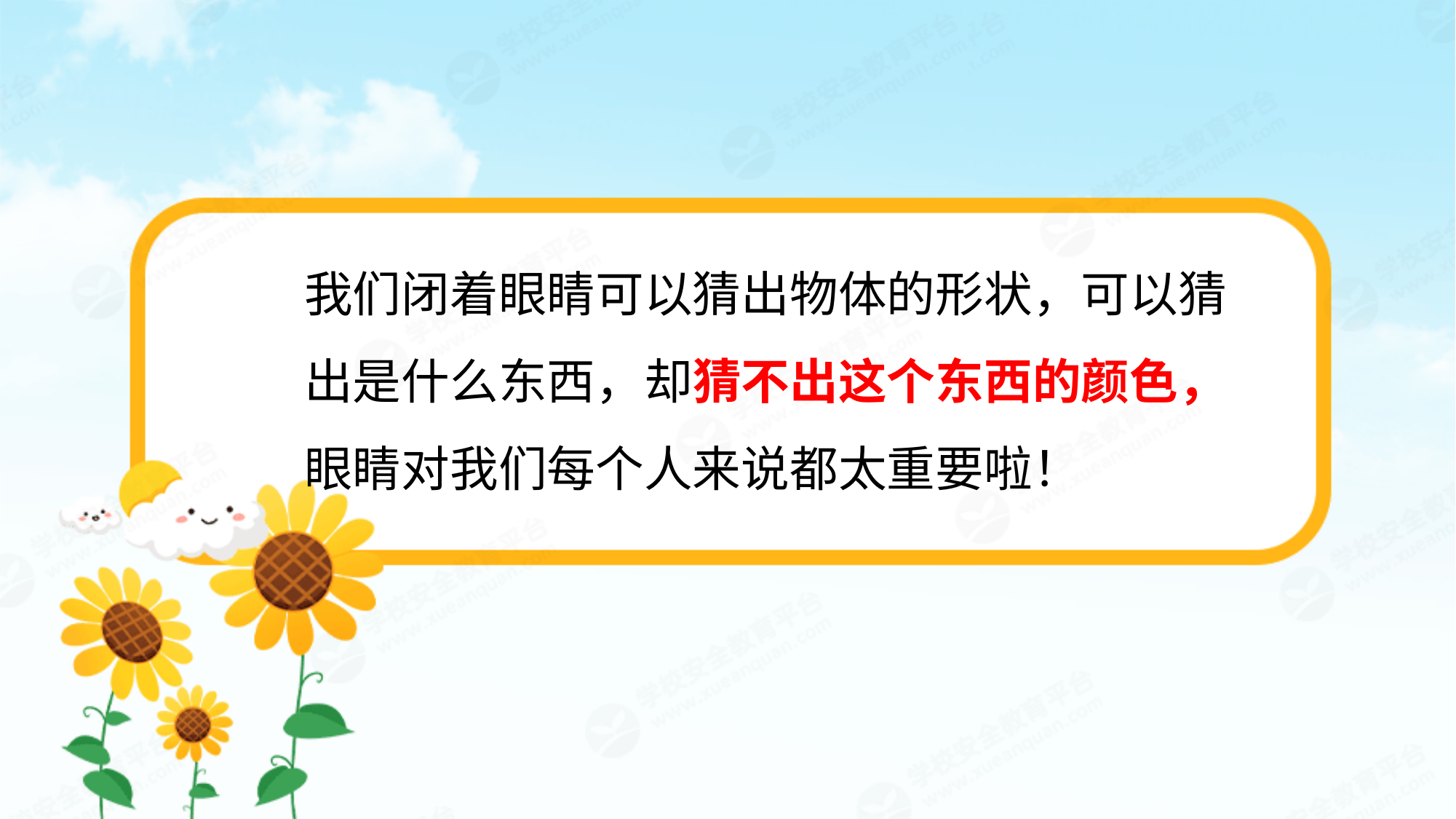

我们闭着眼睛可以猜出物体的形状，可以猜出是什么东西，却猜不出这个东西的颜色，眼睛对我们每个人来说都太重要啦！